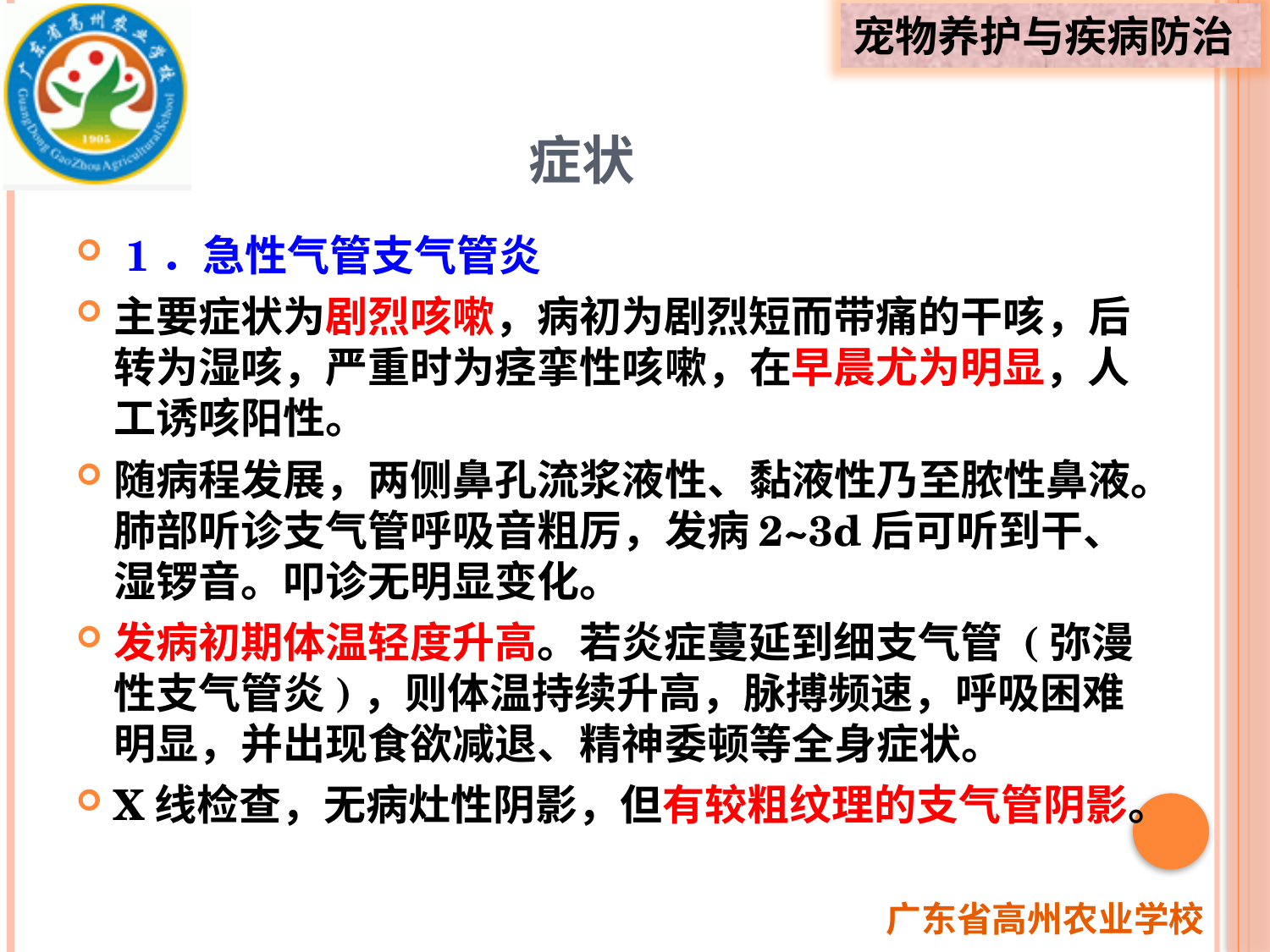

# 症状
 1．急性气管支气管炎
主要症状为剧烈咳嗽，病初为剧烈短而带痛的干咳，后转为湿咳，严重时为痉挛性咳嗽，在早晨尤为明显，人工诱咳阳性。
随病程发展，两侧鼻孔流浆液性、黏液性乃至脓性鼻液。肺部听诊支气管呼吸音粗厉，发病2~3d后可听到干、湿锣音。叩诊无明显变化。
发病初期体温轻度升高。若炎症蔓延到细支气管 (弥漫性支气管炎)，则体温持续升高，脉搏频速，呼吸困难明显，并出现食欲减退、精神委顿等全身症状。
X线检查，无病灶性阴影，但有较粗纹理的支气管阴影。